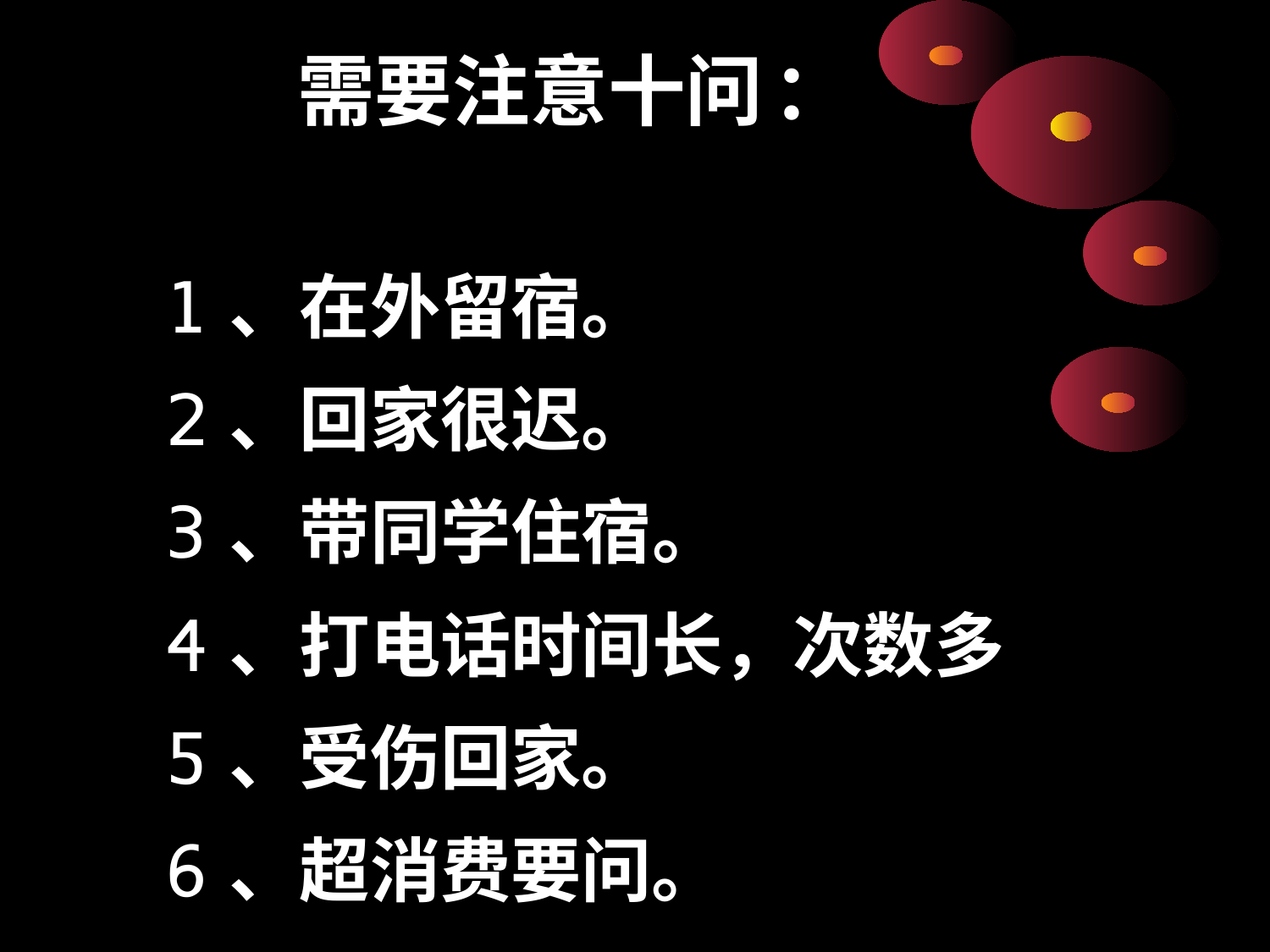

需要注意十问 ：
1、在外留宿。
2、回家很迟。
3、带同学住宿。
4、打电话时间长，次数多
5、受伤回家。
6、超消费要问。